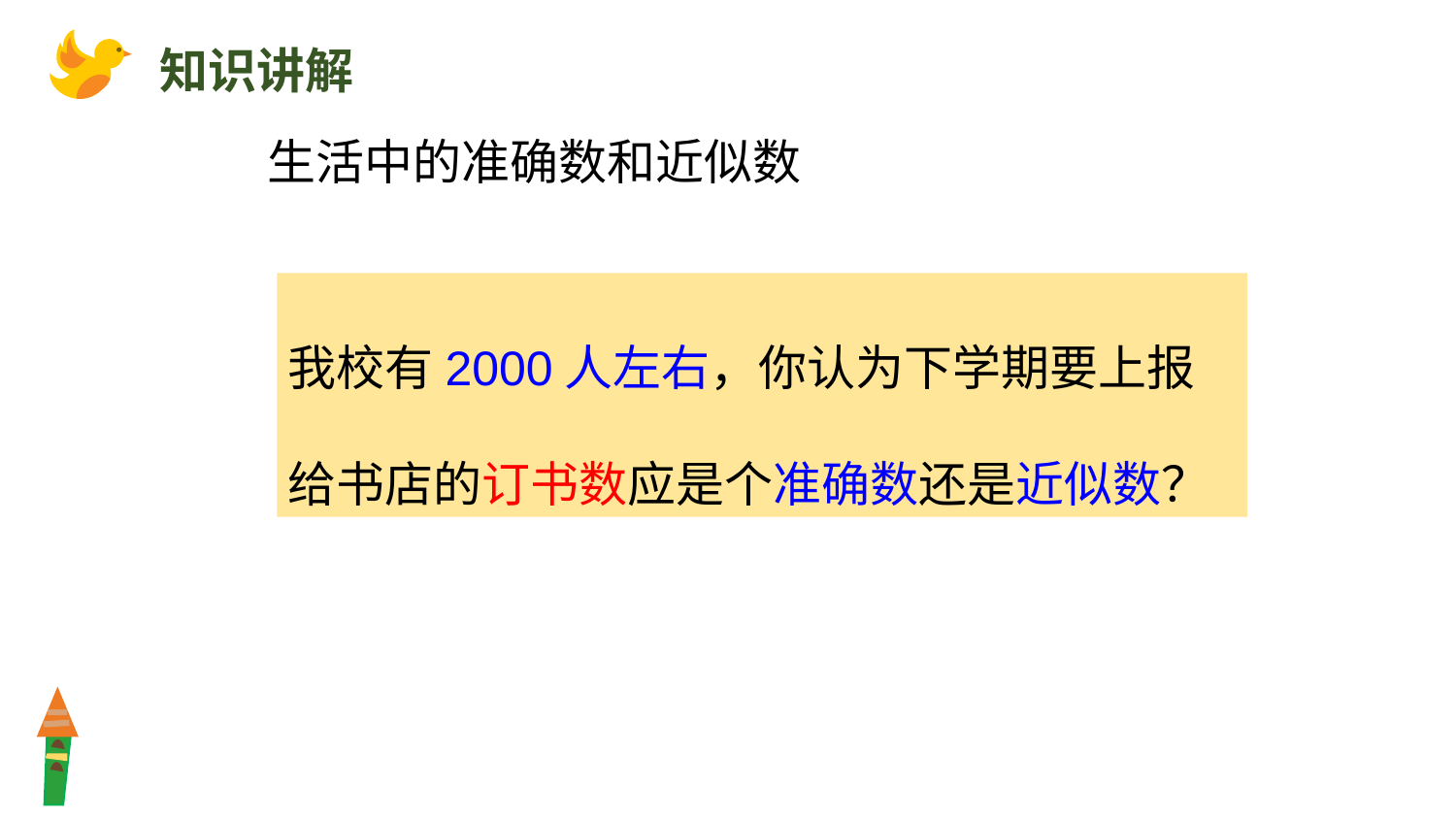

知识讲解
生活中的准确数和近似数
我校有2000人左右，你认为下学期要上报给书店的订书数应是个准确数还是近似数？